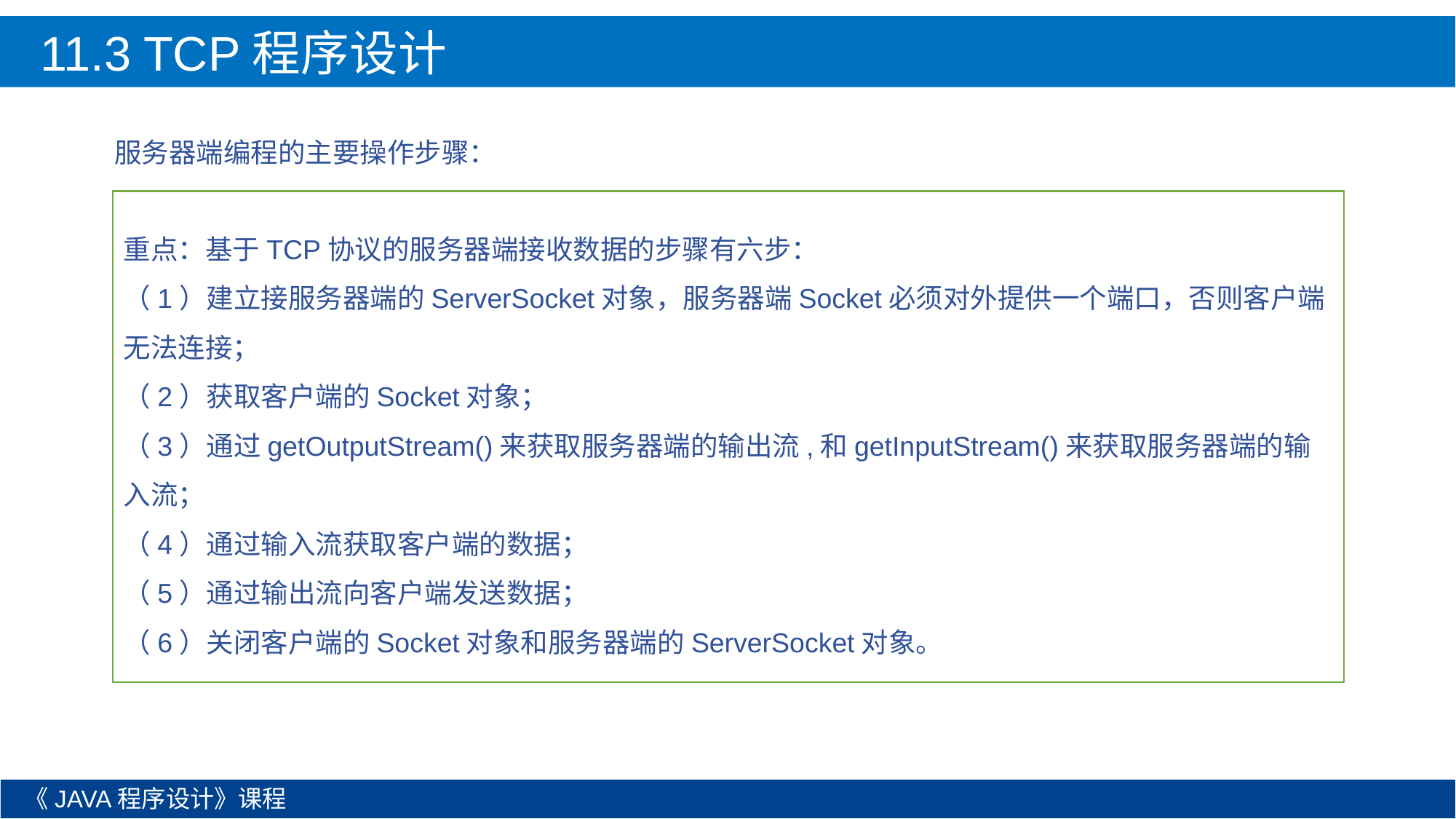

11.3 TCP程序设计
服务器端编程的主要操作步骤：
重点：基于TCP协议的服务器端接收数据的步骤有六步：
（1）建立接服务器端的ServerSocket对象，服务器端Socket必须对外提供一个端口，否则客户端无法连接；
（2）获取客户端的Socket对象；
（3）通过getOutputStream()来获取服务器端的输出流,和getInputStream()来获取服务器端的输入流；
（4）通过输入流获取客户端的数据；
（5）通过输出流向客户端发送数据；
（6）关闭客户端的Socket对象和服务器端的ServerSocket对象。
《JAVA程序设计》课程